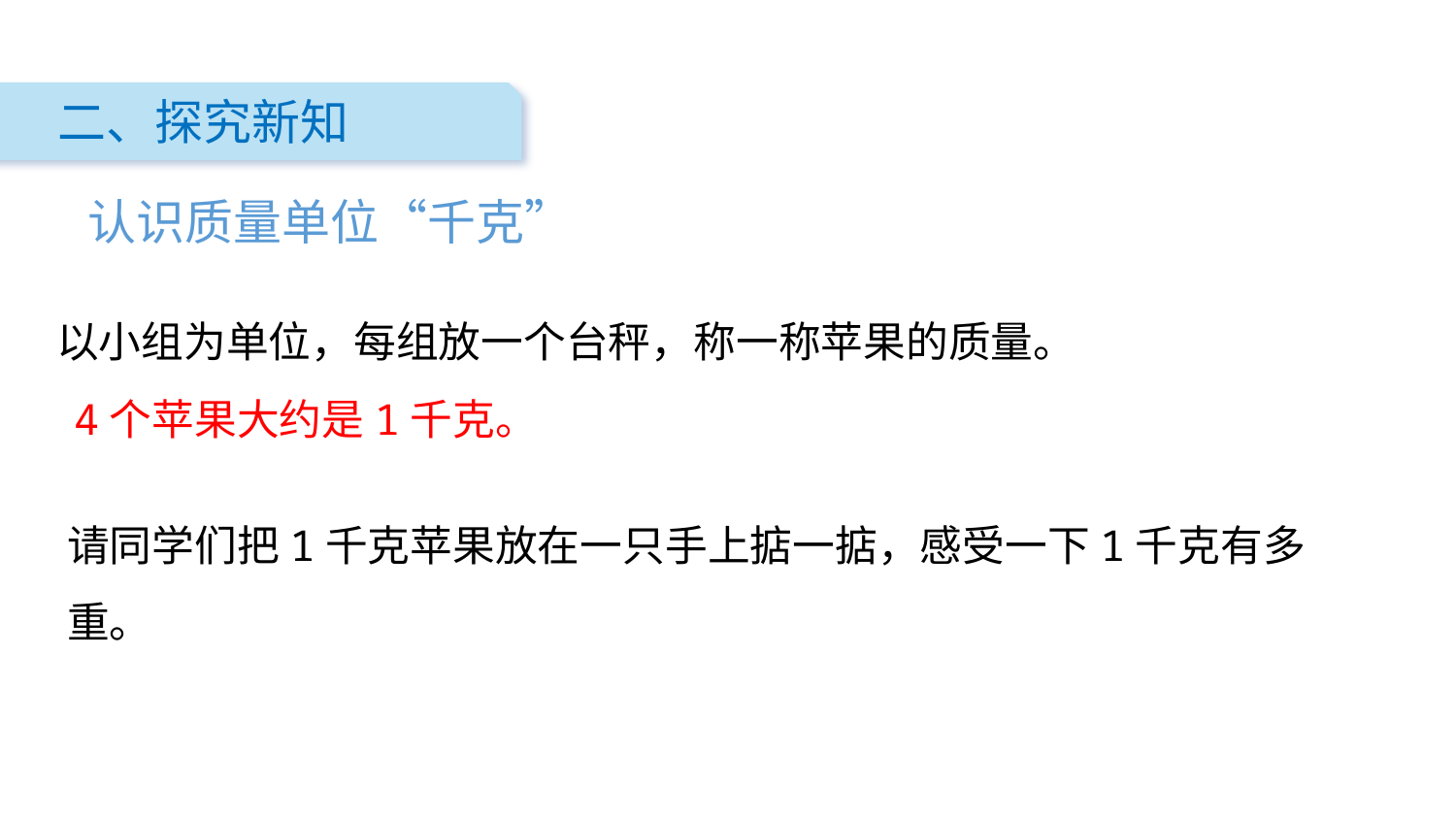

二、探究新知
认识质量单位“千克”
以小组为单位，每组放一个台秤，称一称苹果的质量。
4个苹果大约是1千克。
请同学们把1千克苹果放在一只手上掂一掂，感受一下1千克有多重。